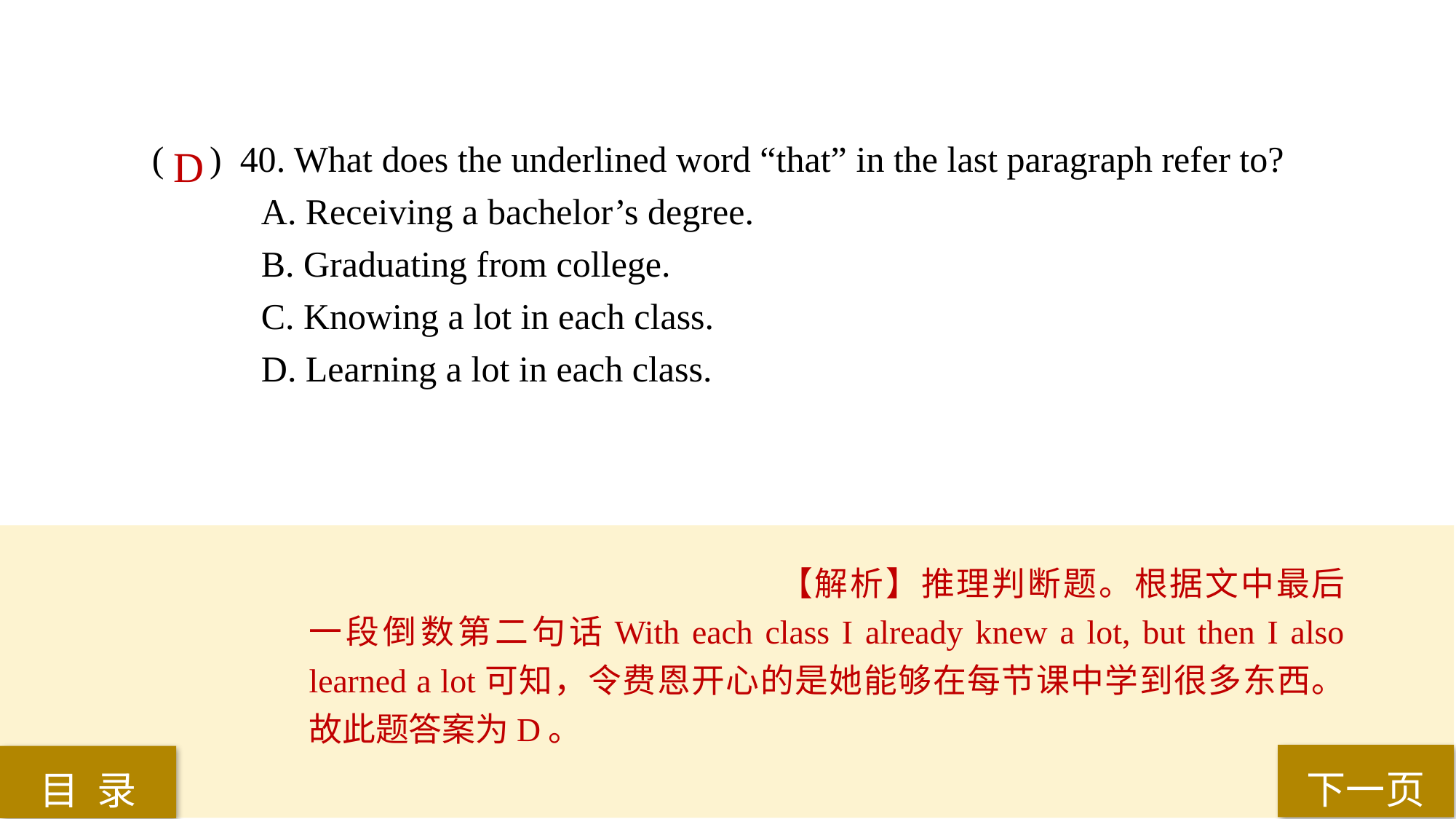

(     )  40. What does the underlined word “that” in the last paragraph refer to?
A. Receiving a bachelor’s degree.
B. Graduating from college.
C. Knowing a lot in each class.
D. Learning a lot in each class.
D
【解析】推理判断题。根据文中最后一段倒数第二句话With each class I already knew a lot, but then I also learned a lot可知，令费恩开心的是她能够在每节课中学到很多东西。故此题答案为D。